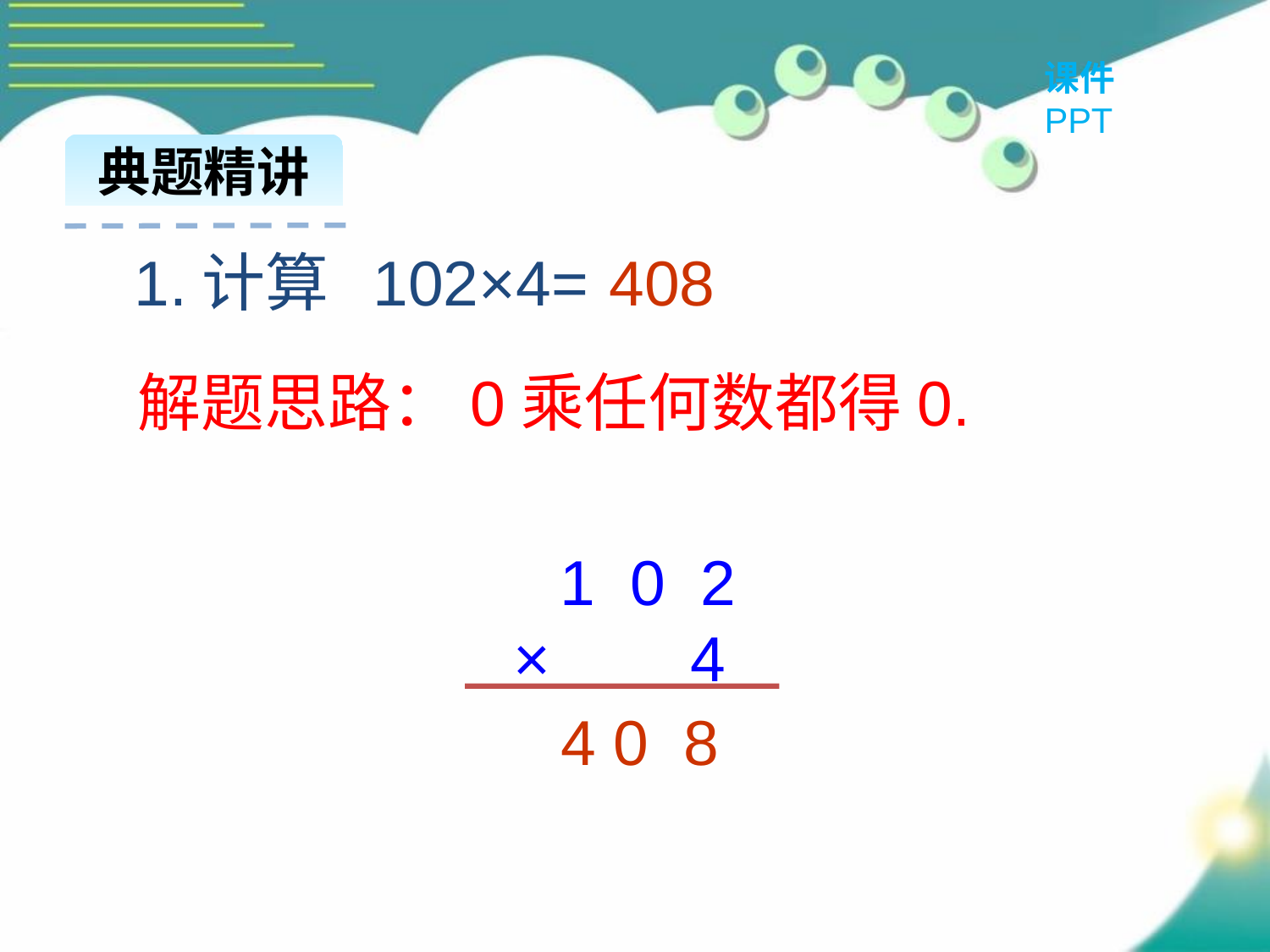

课件PPT
典题精讲

1.计算  102×4=
408
解题思路：0乘任何数都得0.
   1  0  2
×        4

4 0  8